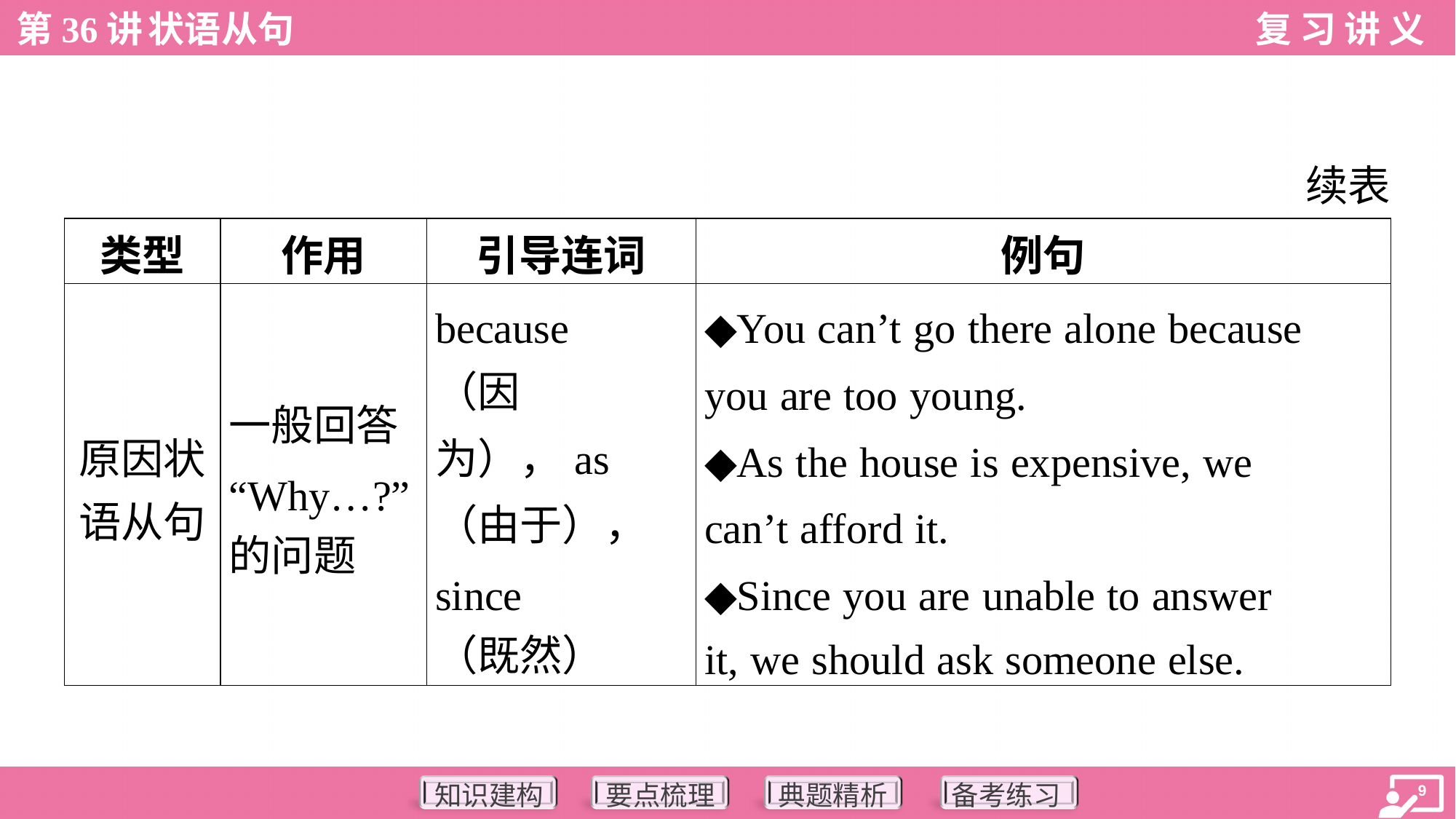

续表
| 类型 | 作用 | 引导连词 | 例句 |
| --- | --- | --- | --- |
| 原因状 语从句 | 一般回答 “Why…?” 的问题 | because （因为），as （由于）， since （既然） | ◆You can’t go there alone because you are too young. ◆As the house is expensive, we can’t afford it. ◆Since you are unable to answer it, we should ask someone else. |